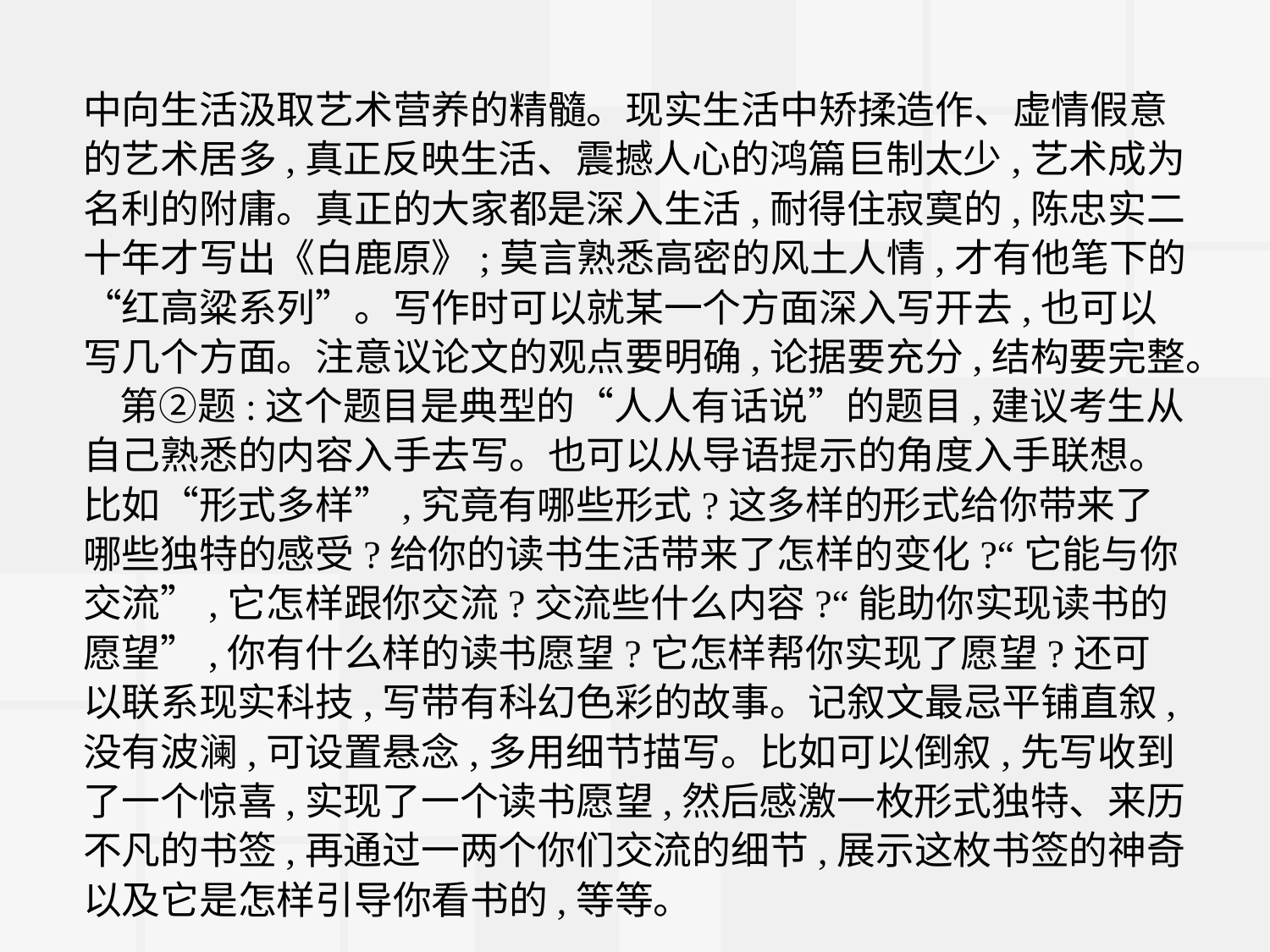

中向生活汲取艺术营养的精髓。现实生活中矫揉造作、虚情假意的艺术居多,真正反映生活、震撼人心的鸿篇巨制太少,艺术成为名利的附庸。真正的大家都是深入生活,耐得住寂寞的,陈忠实二十年才写出《白鹿原》;莫言熟悉高密的风土人情,才有他笔下的“红高粱系列”。写作时可以就某一个方面深入写开去,也可以写几个方面。注意议论文的观点要明确,论据要充分,结构要完整。
第②题:这个题目是典型的“人人有话说”的题目,建议考生从自己熟悉的内容入手去写。也可以从导语提示的角度入手联想。比如“形式多样”,究竟有哪些形式?这多样的形式给你带来了哪些独特的感受?给你的读书生活带来了怎样的变化?“它能与你交流”,它怎样跟你交流?交流些什么内容?“能助你实现读书的愿望”,你有什么样的读书愿望?它怎样帮你实现了愿望?还可以联系现实科技,写带有科幻色彩的故事。记叙文最忌平铺直叙,没有波澜,可设置悬念,多用细节描写。比如可以倒叙,先写收到了一个惊喜,实现了一个读书愿望,然后感激一枚形式独特、来历不凡的书签,再通过一两个你们交流的细节,展示这枚书签的神奇以及它是怎样引导你看书的,等等。